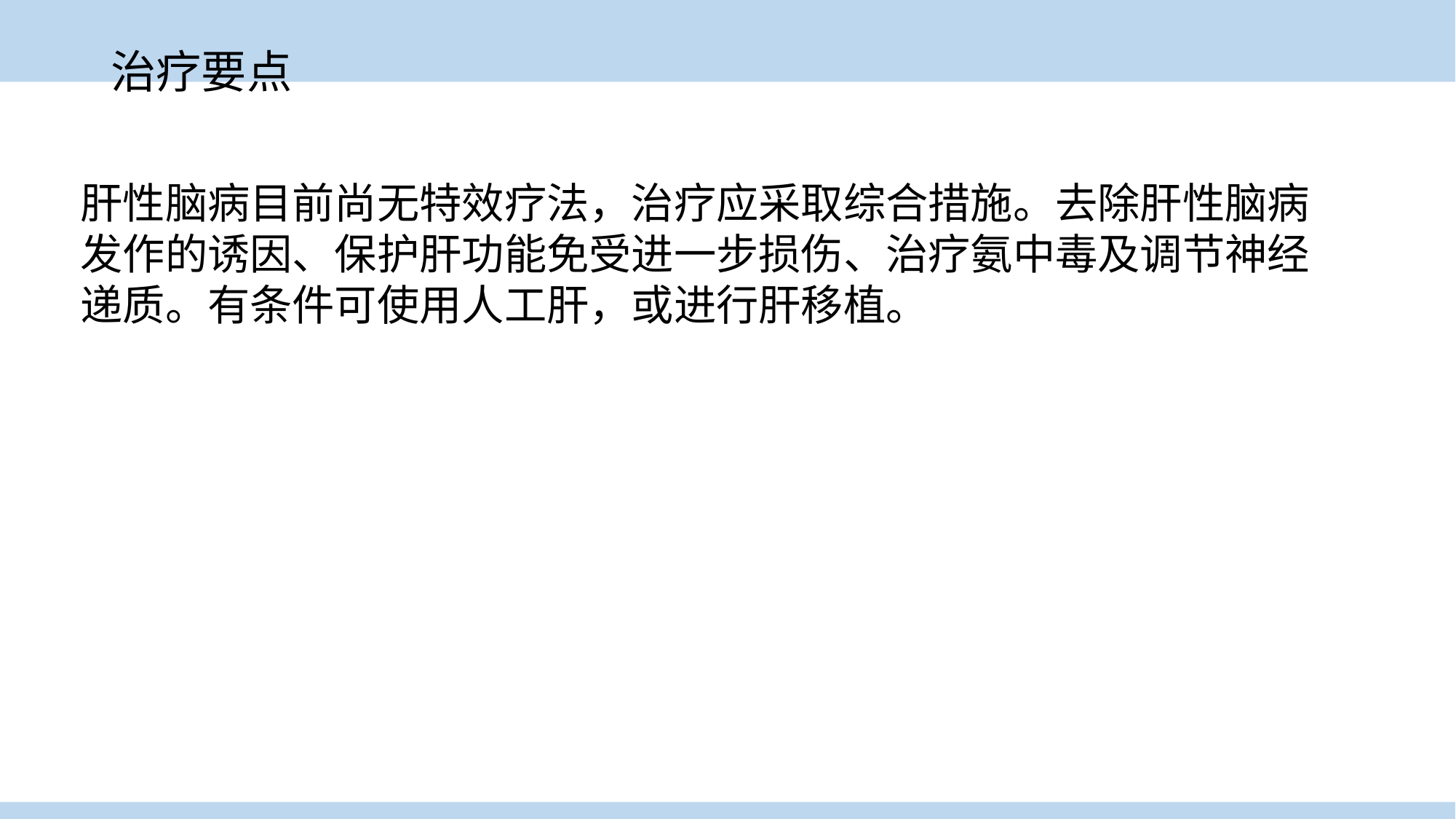

# 治疗要点
肝性脑病目前尚无特效疗法，治疗应采取综合措施。去除肝性脑病发作的诱因、保护肝功能免受进一步损伤、治疗氨中毒及调节神经递质。有条件可使用人工肝，或进行肝移植。